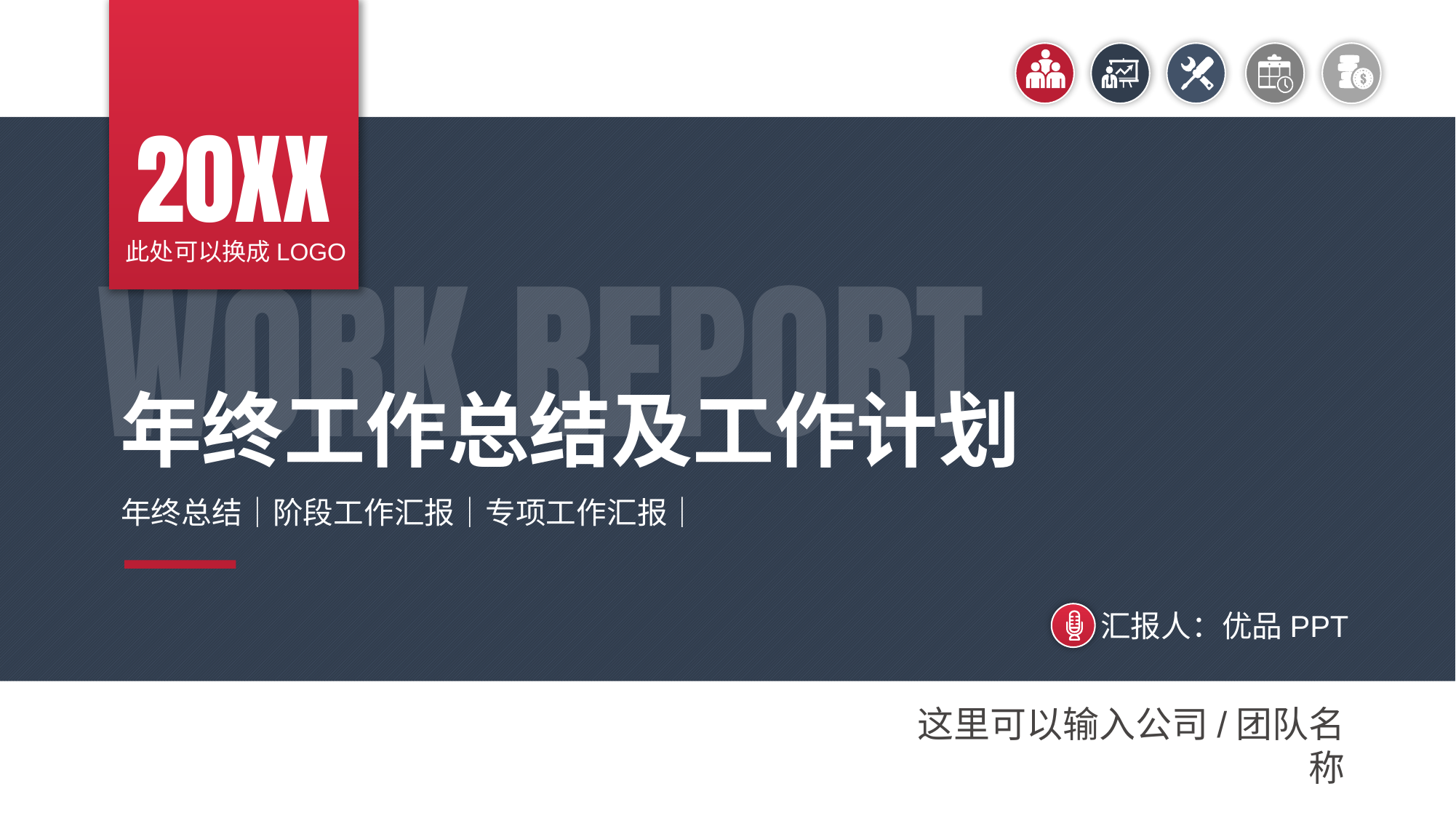

20XX
此处可以换成LOGO
WORK REPORT
年终工作总结及工作计划
年终总结｜阶段工作汇报｜专项工作汇报｜

汇报人：优品PPT

这里可以输入公司/团队名称